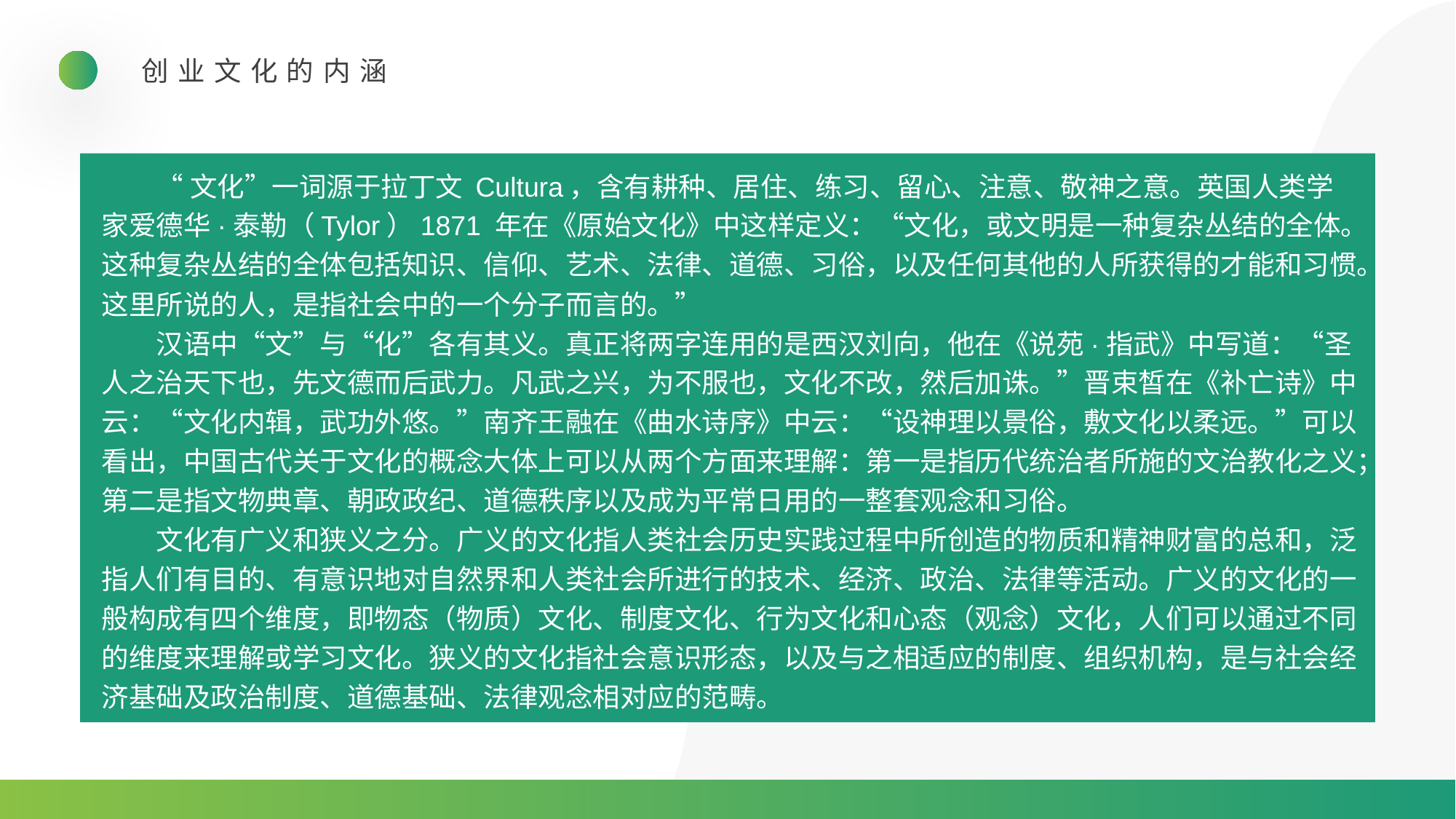

创业文化的内涵
“文化”一词源于拉丁文 Cultura，含有耕种、居住、练习、留心、注意、敬神之意。英国人类学家爱德华·泰勒（Tylor）1871 年在《原始文化》中这样定义：“文化，或文明是一种复杂丛结的全体。这种复杂丛结的全体包括知识、信仰、艺术、法律、道德、习俗，以及任何其他的人所获得的才能和习惯。这里所说的人，是指社会中的一个分子而言的。”
汉语中“文”与“化”各有其义。真正将两字连用的是西汉刘向，他在《说苑·指武》中写道：“圣人之治天下也，先文德而后武力。凡武之兴，为不服也，文化不改，然后加诛。”晋束皙在《补亡诗》中云：“文化内辑，武功外悠。”南齐王融在《曲水诗序》中云：“设神理以景俗，敷文化以柔远。”可以看出，中国古代关于文化的概念大体上可以从两个方面来理解：第一是指历代统治者所施的文治教化之义；第二是指文物典章、朝政政纪、道德秩序以及成为平常日用的一整套观念和习俗。
文化有广义和狭义之分。广义的文化指人类社会历史实践过程中所创造的物质和精神财富的总和，泛指人们有目的、有意识地对自然界和人类社会所进行的技术、经济、政治、法律等活动。广义的文化的一般构成有四个维度，即物态（物质）文化、制度文化、行为文化和心态（观念）文化，人们可以通过不同的维度来理解或学习文化。狭义的文化指社会意识形态，以及与之相适应的制度、组织机构，是与社会经济基础及政治制度、道德基础、法律观念相对应的范畴。